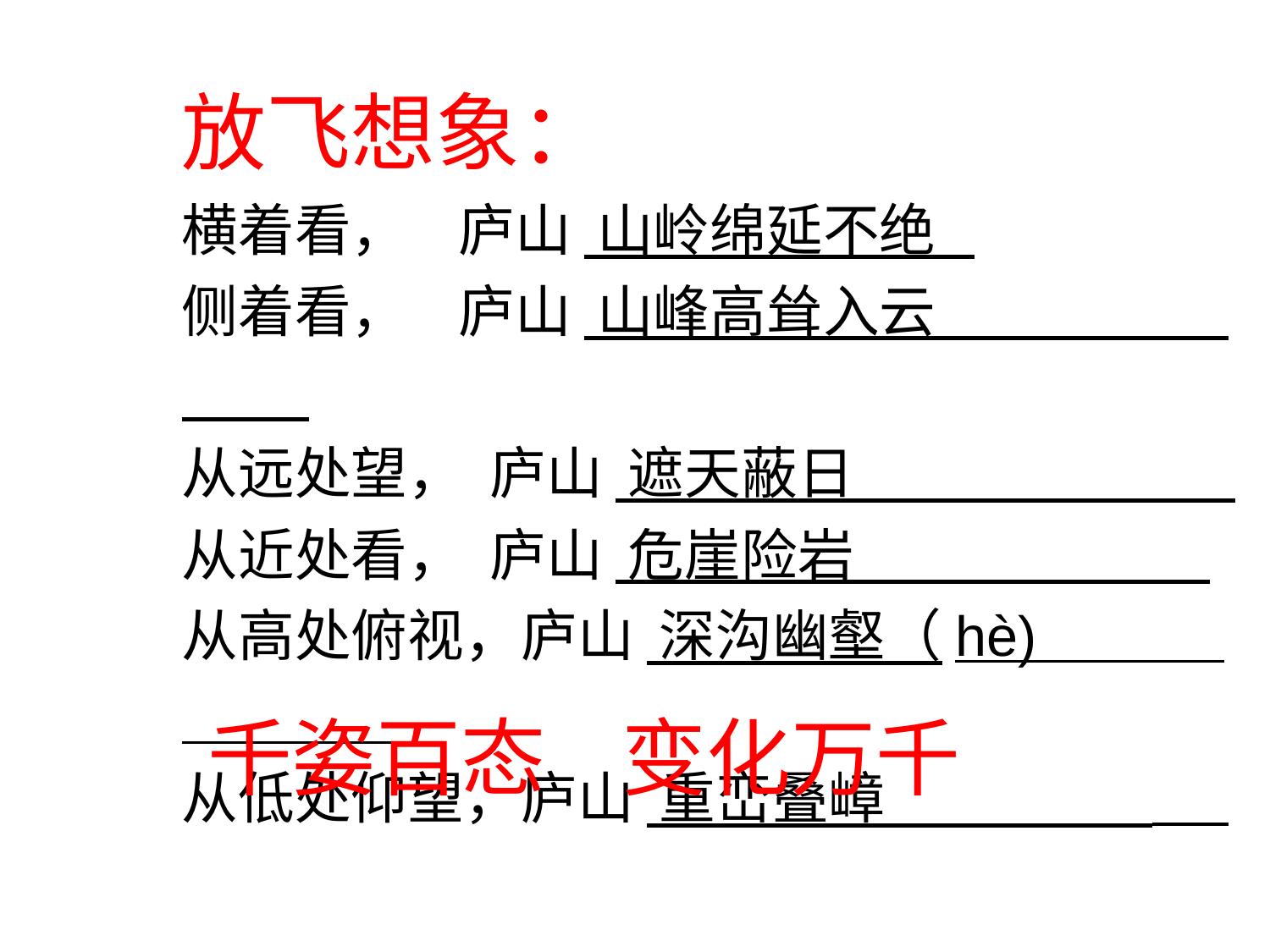

放飞想象：
横着看，    庐山  山岭绵延不绝
侧着看，    庐山  山峰高耸入云
从远处望，  庐山  遮天蔽日
从近处看，  庐山  危崖险岩
从高处俯视，庐山  深沟幽壑（hè)
从低处仰望，庐山  重峦叠嶂

千姿百态    变化万千